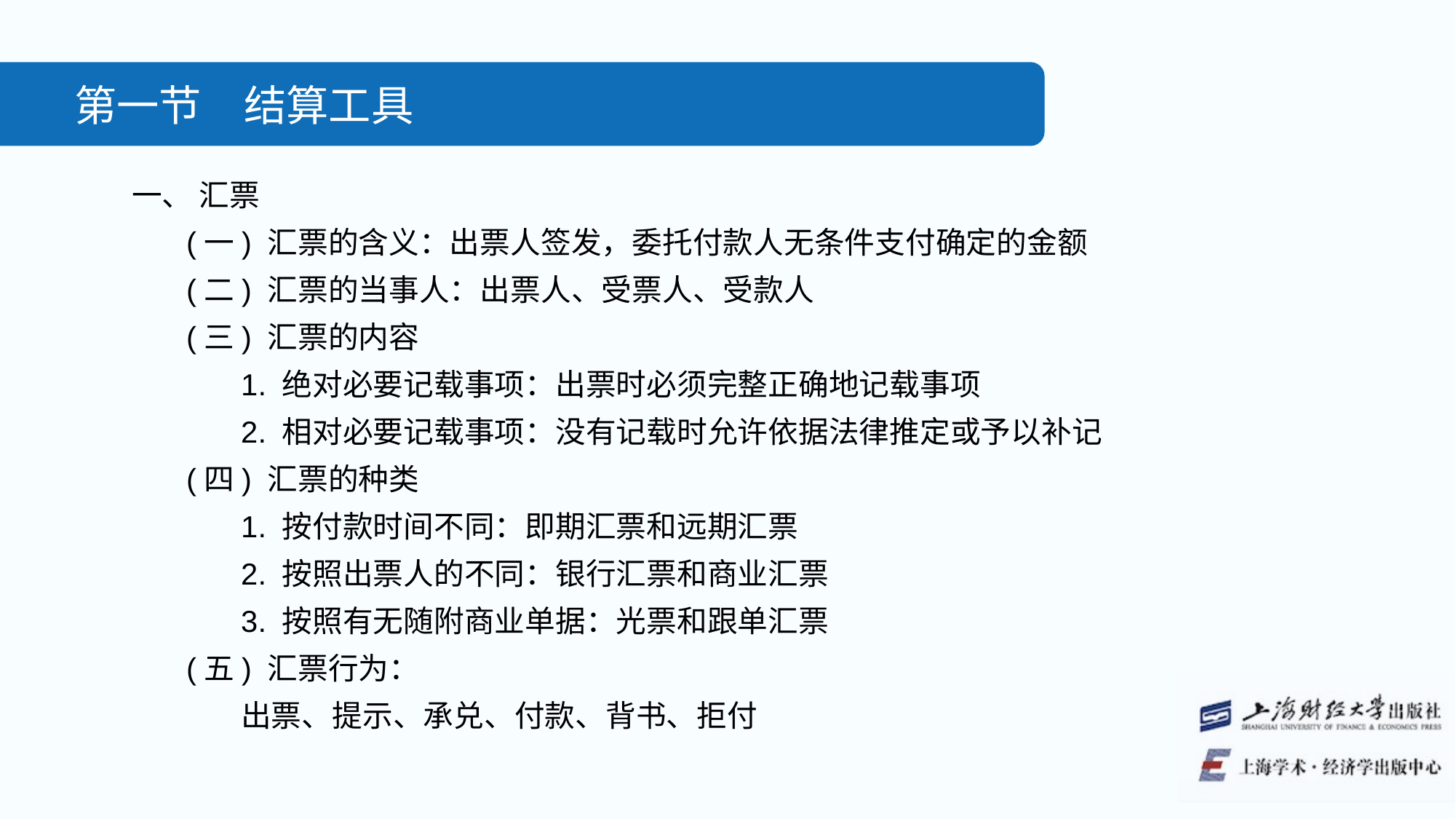

第一节　结算工具
一、 汇票
(一) 汇票的含义：出票人签发，委托付款人无条件支付确定的金额
(二) 汇票的当事人：出票人、受票人、受款人
(三) 汇票的内容
1. 绝对必要记载事项：出票时必须完整正确地记载事项
2. 相对必要记载事项：没有记载时允许依据法律推定或予以补记
(四) 汇票的种类
1. 按付款时间不同：即期汇票和远期汇票
2. 按照出票人的不同：银行汇票和商业汇票
3. 按照有无随附商业单据：光票和跟单汇票
(五) 汇票行为：
出票、提示、承兑、付款、背书、拒付